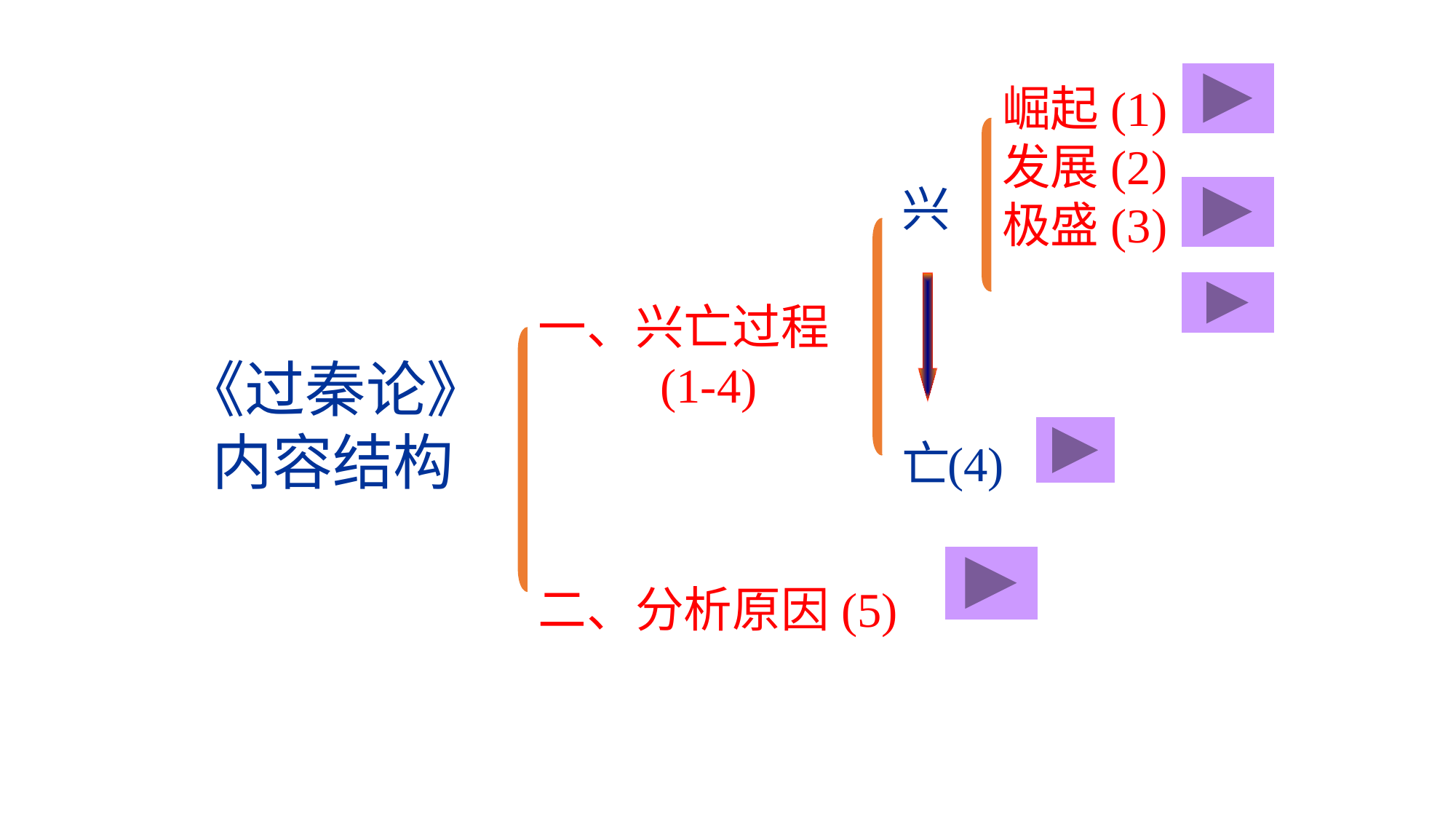

崛起(1)
发展(2)
极盛(3)

兴

一、兴亡过程
          (1-4)

 《过秦论》
   内容结构

亡
(4)

二、分析原因(5)